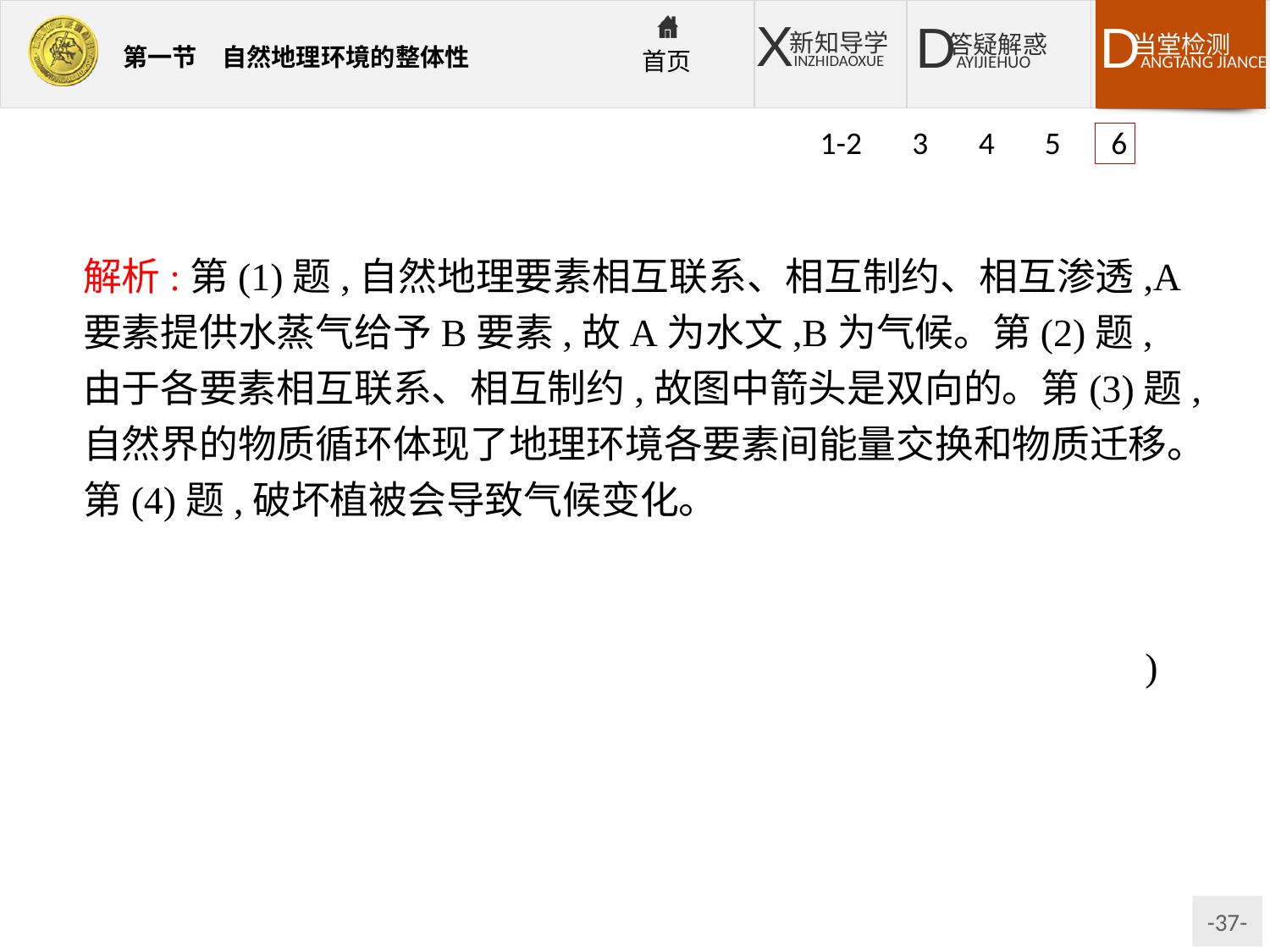

1-2       3       4       5       6

解析:第(1)题,自然地理要素相互联系、相互制约、相互渗透,A要素提供水蒸气给予B要素,故A为水文,B为气候。第(2)题,由于各要素相互联系、相互制约,故图中箭头是双向的。第(3)题,自然界的物质循环体现了地理环境各要素间能量交换和物质迁移。第(4)题,破坏植被会导致气候变化。
答案:(1)水文　气候　植被(生物)
(2)画图略。相互联系　相互制约　相互渗透
(3)水循环　岩石圈物质循环　生物循环　大气循环(可互换)
(4)全球气候　整个生态系统　局部小气候　水土